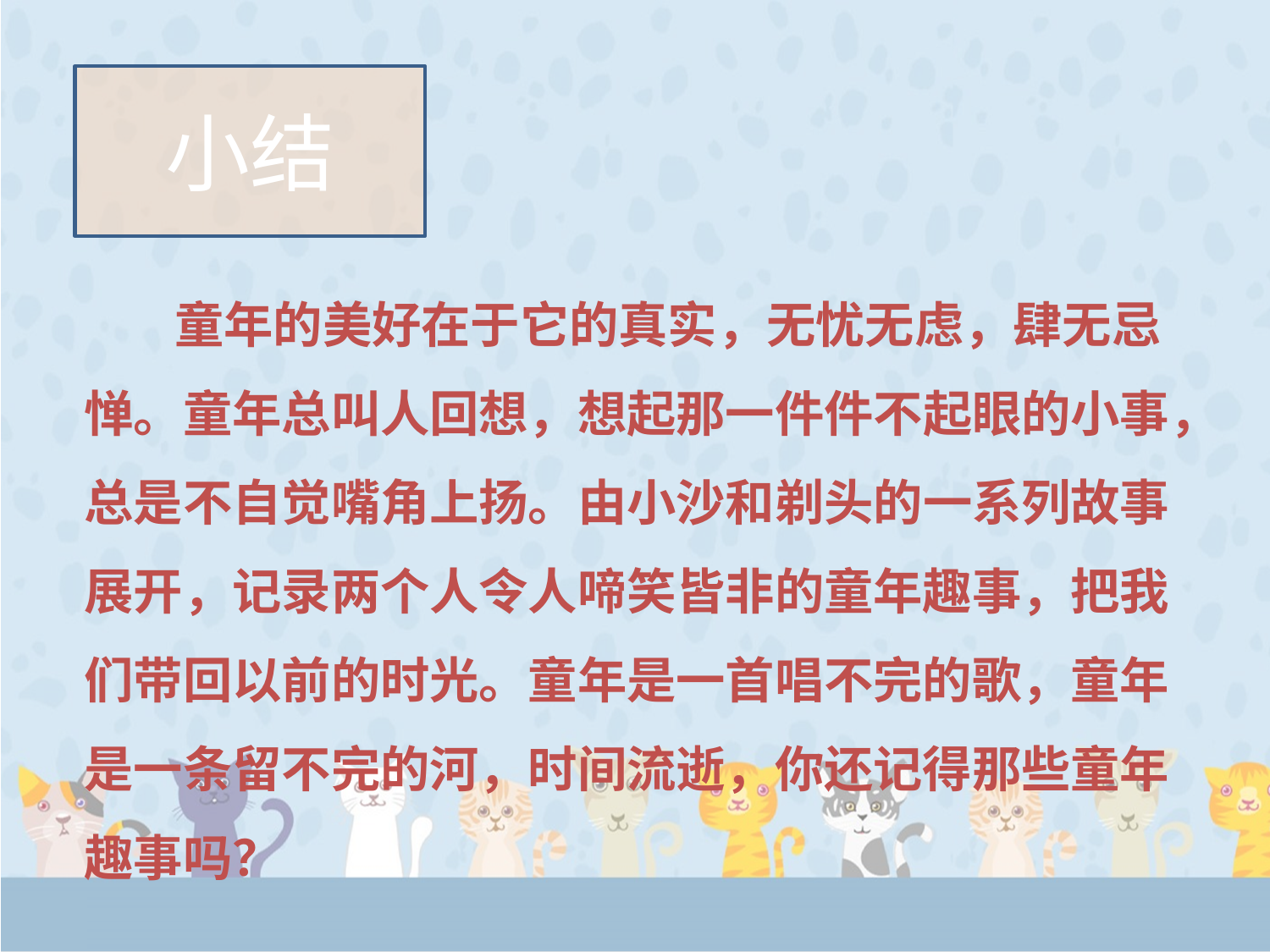

小结
       童年的美好在于它的真实，无忧无虑，肆无忌惮。童年总叫人回想，想起那一件件不起眼的小事，总是不自觉嘴角上扬。由小沙和剃头的一系列故事展开，记录两个人令人啼笑皆非的童年趣事，把我们带回以前的时光。童年是一首唱不完的歌，童年是一条留不完的河，时间流逝，你还记得那些童年趣事吗？